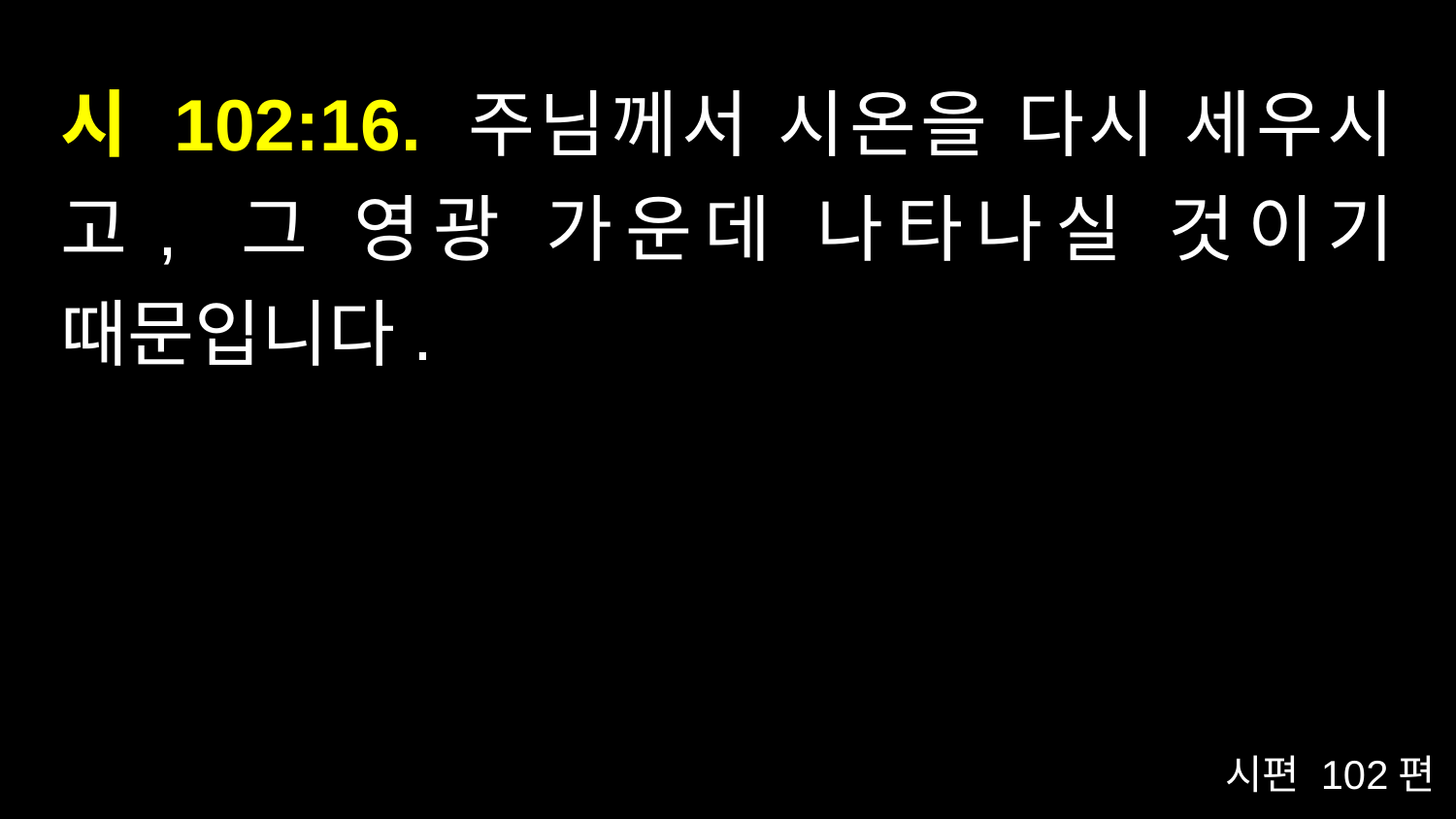

# 시 102:16. 주님께서 시온을 다시 세우시고, 그 영광 가운데 나타나실 것이기 때문입니다.
시편 102편